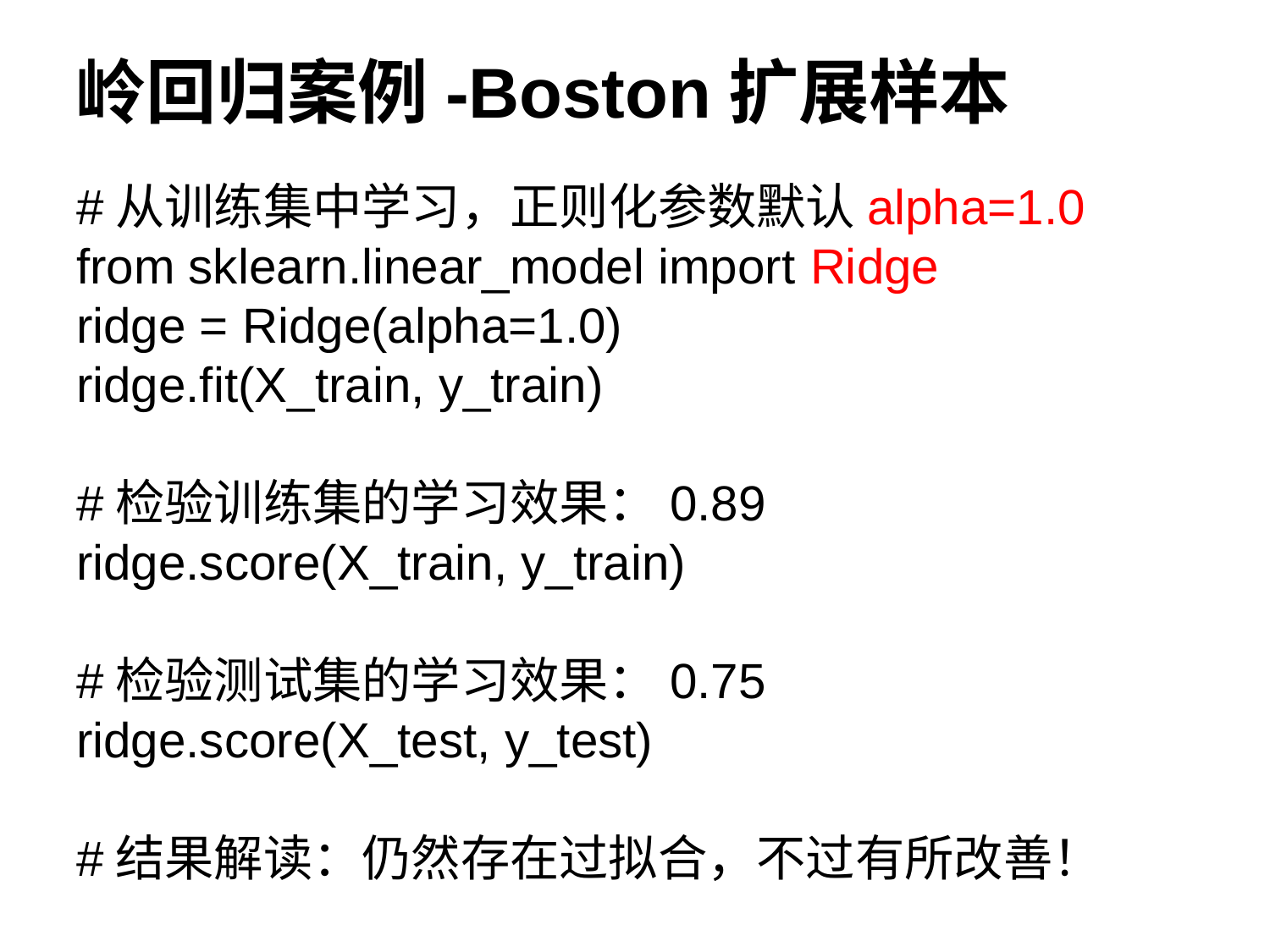

# 岭回归案例-Boston扩展样本
#从训练集中学习，正则化参数默认alpha=1.0
from sklearn.linear_model import Ridge
ridge = Ridge(alpha=1.0)
ridge.fit(X_train, y_train)

#检验训练集的学习效果：0.89
ridge.score(X_train, y_train)

#检验测试集的学习效果：0.75
ridge.score(X_test, y_test)

#结果解读：仍然存在过拟合，不过有所改善！